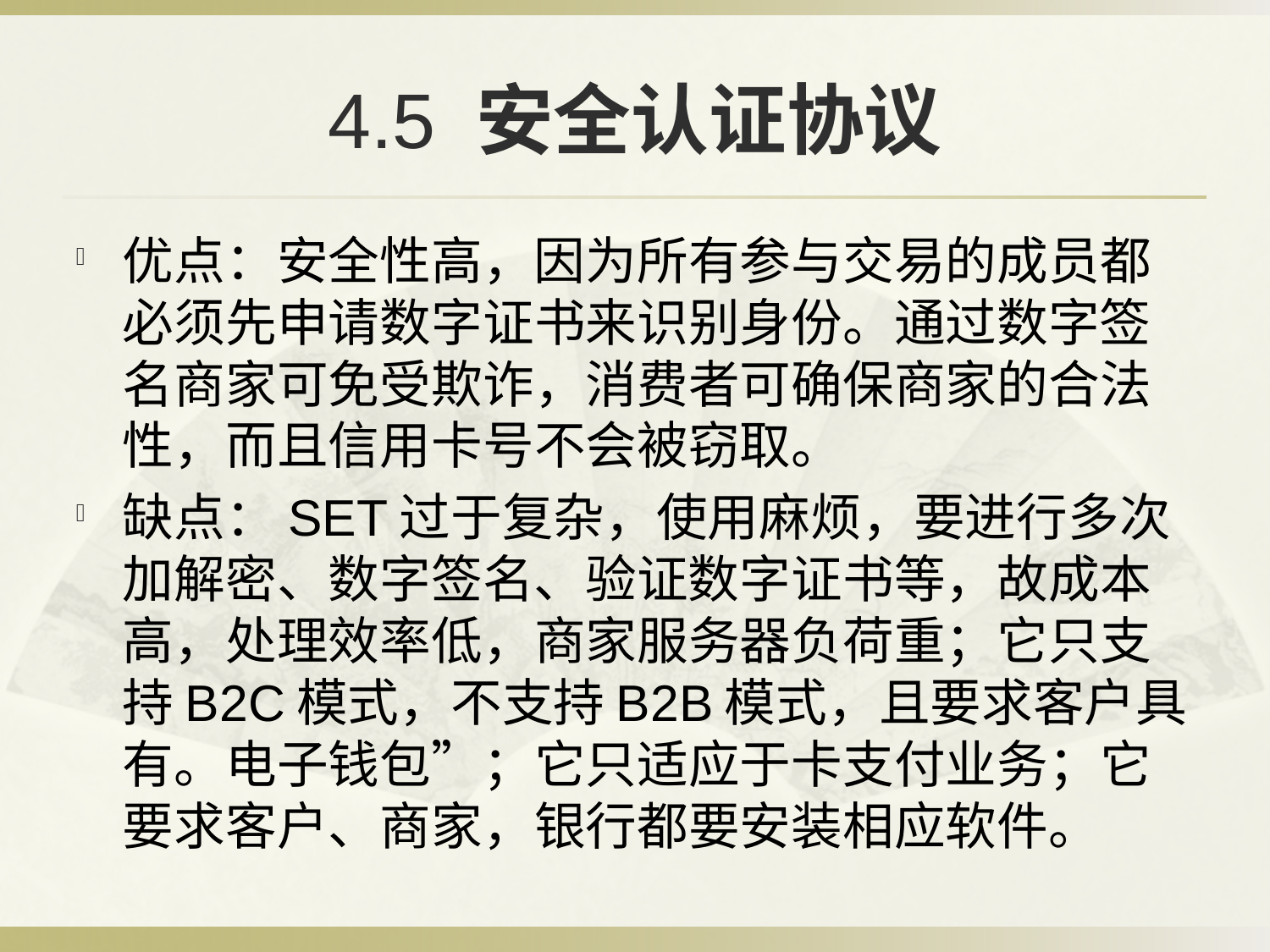

# 4.5 安全认证协议
优点：安全性高，因为所有参与交易的成员都必须先申请数字证书来识别身份。通过数字签名商家可免受欺诈，消费者可确保商家的合法性，而且信用卡号不会被窃取。
缺点：SET过于复杂，使用麻烦，要进行多次加解密、数字签名、验证数字证书等，故成本高，处理效率低，商家服务器负荷重；它只支持B2C模式，不支持B2B模式，且要求客户具有。电子钱包”；它只适应于卡支付业务；它要求客户、商家，银行都要安装相应软件。